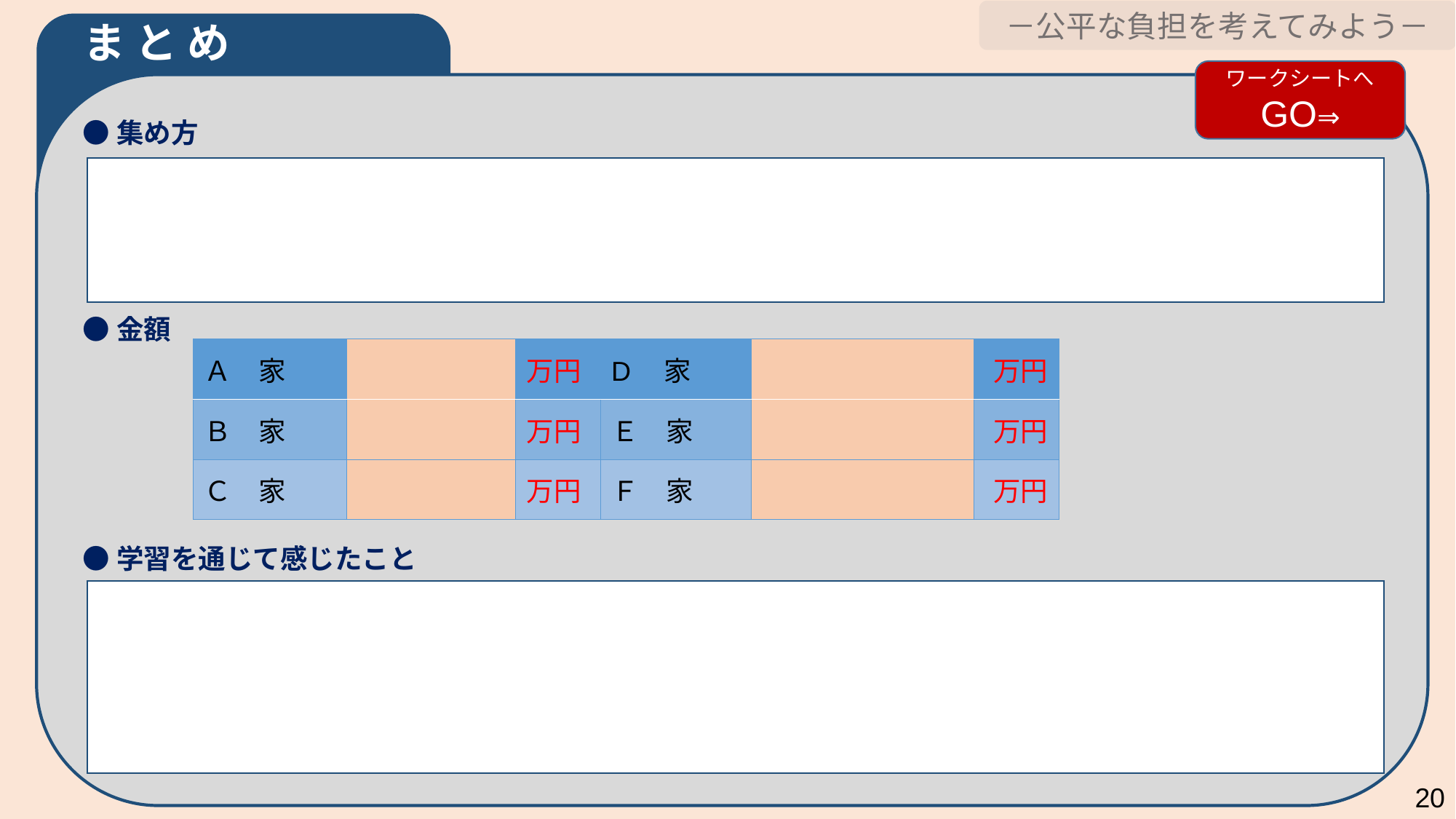

－公平な負担を考えてみよう－
  ま と め

●集め方

●金額

●学習を通じて感じたこと
ワークシートへ
GO⇒

| Ａ　家 |  | 万円 | D　家 |  | 万円 |
| --- | --- | --- | --- | --- | --- |
| Ｂ　家 |  | 万円 | Ｅ　家 |  | 万円 |
| Ｃ　家 |  | 万円 | Ｆ　家 |  | 万円 |

20